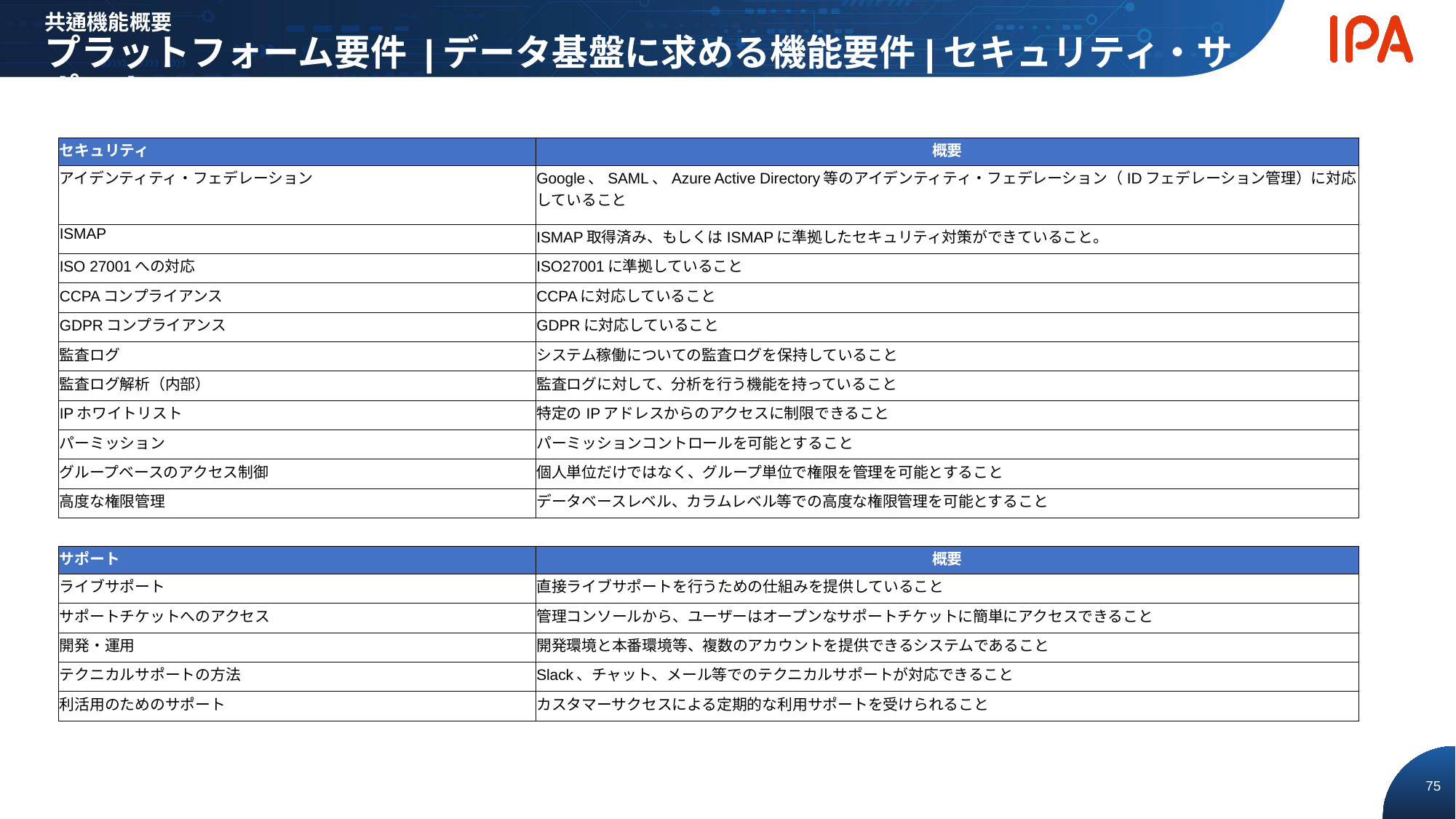

共通機能概要
プラットフォーム要件 |データ基盤に求める機能要件|セキュリティ・サポート
| セキュリティ | 概要 |
| --- | --- |
| アイデンティティ・フェデレーション | Google、SAML、Azure Active Directory等のアイデンティティ・フェデレーション（IDフェデレーション管理）に対応していること |
| ISMAP | ISMAP取得済み、もしくはISMAPに準拠したセキュリティ対策ができていること。 |
| ISO 27001への対応 | ISO27001に準拠していること |
| CCPAコンプライアンス | CCPAに対応していること |
| GDPRコンプライアンス | GDPRに対応していること |
| 監査ログ | システム稼働についての監査ログを保持していること |
| 監査ログ解析（内部） | 監査ログに対して、分析を行う機能を持っていること |
| IPホワイトリスト | 特定のIPアドレスからのアクセスに制限できること |
| パーミッション | パーミッションコントロールを可能とすること |
| グループベースのアクセス制御 | 個人単位だけではなく、グループ単位で権限を管理を可能とすること |
| 高度な権限管理 | データベースレベル、カラムレベル等での高度な権限管理を可能とすること |
|  |  |
| サポート | 概要 |
| ライブサポート | 直接ライブサポートを行うための仕組みを提供していること |
| サポートチケットへのアクセス | 管理コンソールから、ユーザーはオープンなサポートチケットに簡単にアクセスできること |
| 開発・運用 | 開発環境と本番環境等、複数のアカウントを提供できるシステムであること |
| テクニカルサポートの方法 | Slack、チャット、メール等でのテクニカルサポートが対応できること |
| 利活用のためのサポート | カスタマーサクセスによる定期的な利用サポートを受けられること |